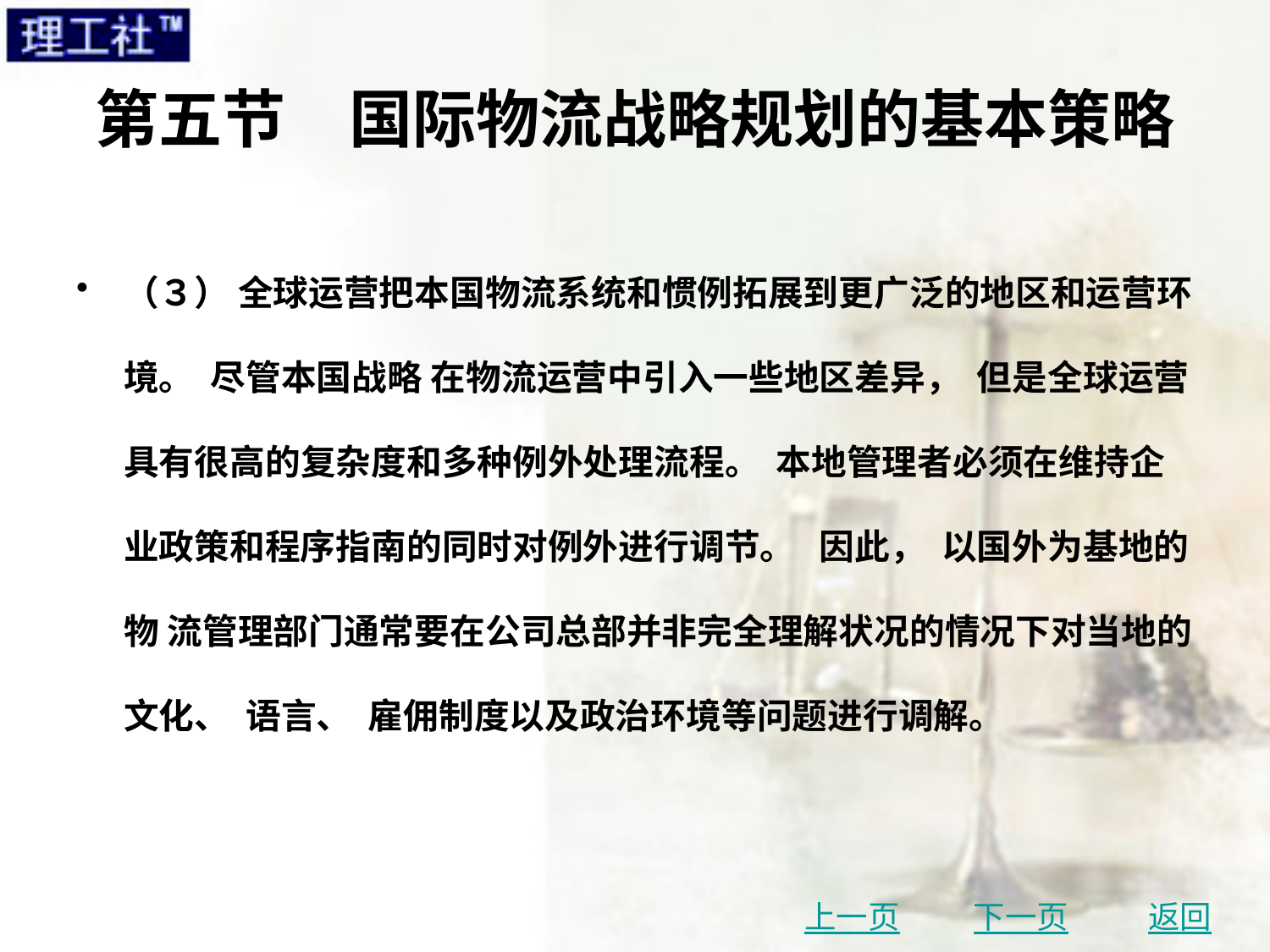

# 第五节　国际物流战略规划的基本策略
（３） 全球运营把本国物流系统和惯例拓展到更广泛的地区和运营环境。  尽管本国战略 在物流运营中引入一些地区差异，  但是全球运营具有很高的复杂度和多种例外处理流程。  本地管理者必须在维持企业政策和程序指南的同时对例外进行调节。   因此，  以国外为基地的物 流管理部门通常要在公司总部并非完全理解状况的情况下对当地的文化、  语言、  雇佣制度以及政治环境等问题进行调解。

上一页
下一页
返回